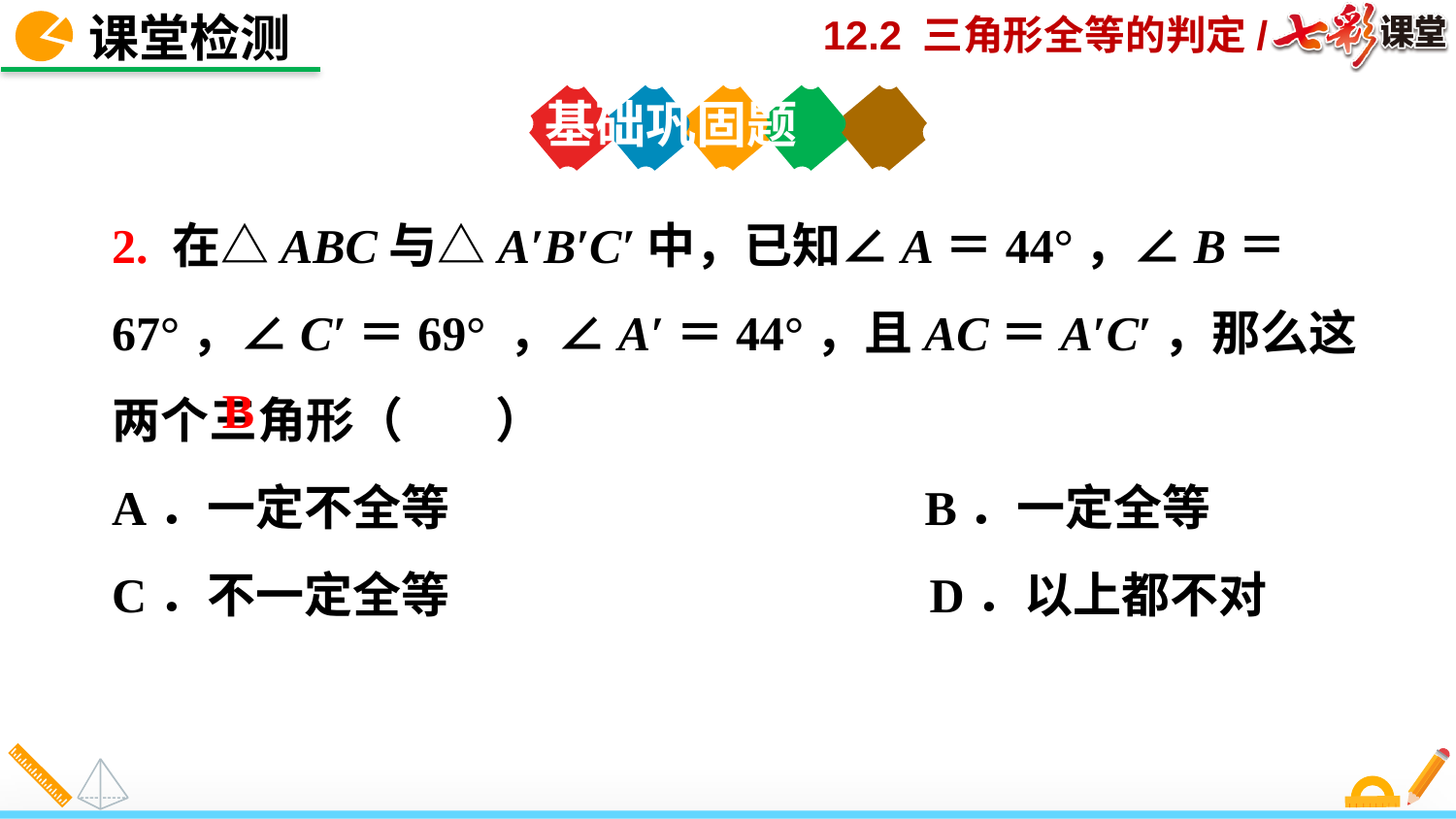

课堂检测

基础巩固题

2. 在△ABC与△A′B′C′中，已知∠A＝44°，∠B＝67°，∠C′＝69° ，∠A′＝44°，且AC＝A′C′，那么这两个三角形（　    ）
A．一定不全等　                                      B．一定全等
C．不一定全等　　                                  D．以上都不对
B